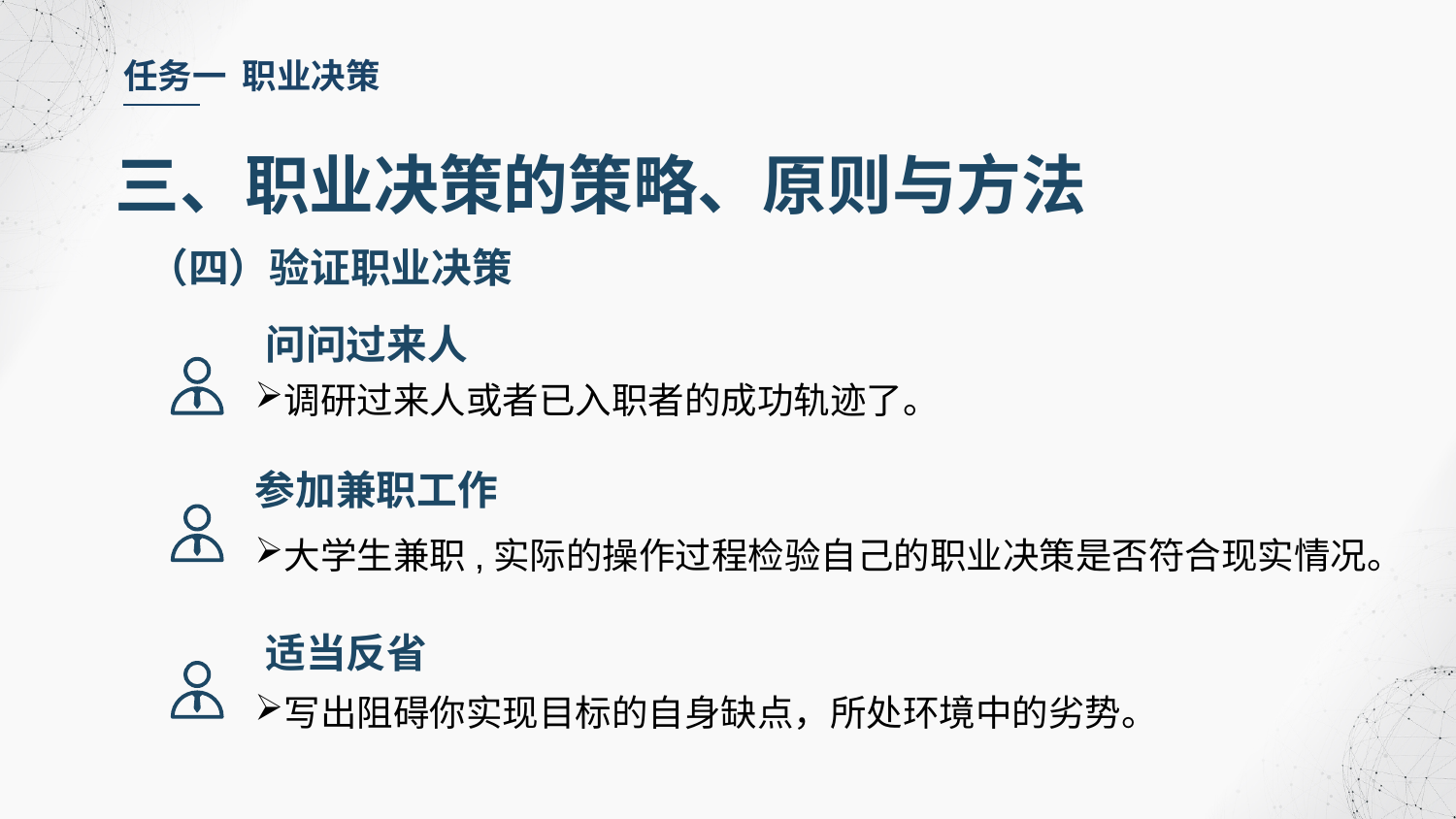

任务一  职业决策
三、职业决策的策略、原则与方法
（四）验证职业决策

问问过来人
调研过来人或者已入职者的成功轨迹了。

参加兼职工作

大学生兼职,实际的操作过程检验自己的职业决策是否符合现实情况。
适当反省

写出阻碍你实现目标的自身缺点，所处环境中的劣势。